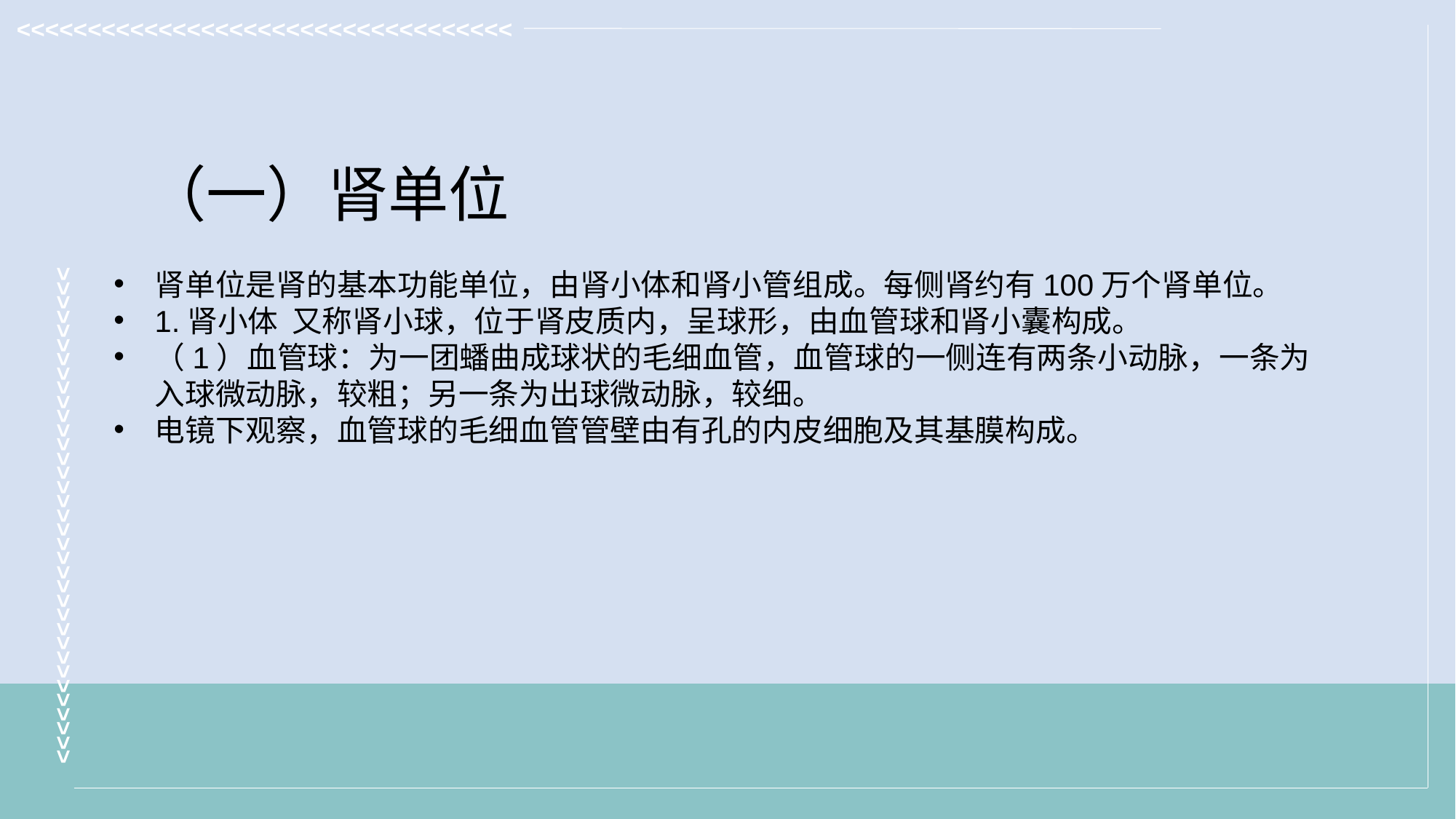

（一）肾单位

肾单位是肾的基本功能单位，由肾小体和肾小管组成。每侧肾约有100万个肾单位。
1.肾小体  又称肾小球，位于肾皮质内，呈球形，由血管球和肾小囊构成。
（1）血管球：为一团蟠曲成球状的毛细血管，血管球的一侧连有两条小动脉，一条为入球微动脉，较粗；另一条为出球微动脉，较细。
电镜下观察，血管球的毛细血管管壁由有孔的内皮细胞及其基膜构成。